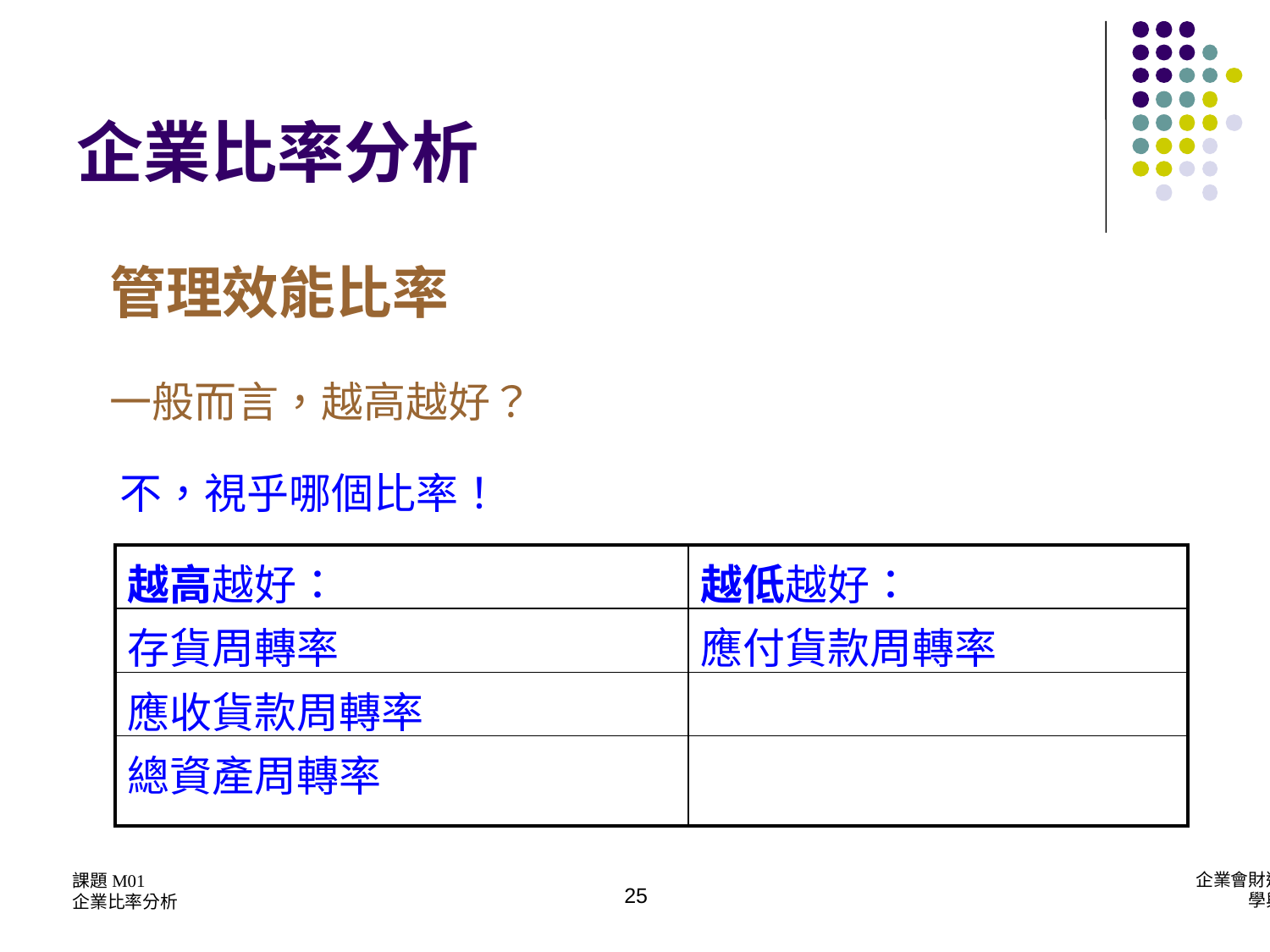

企業比率分析
管理效能比率

一般而言，越高越好？
不，視乎哪個比率！

| 越高越好： | 越低越好： |
| --- | --- |
| 存貨周轉率 | 應付貨款周轉率 |
| 應收貨款周轉率 |  |
| 總資產周轉率 |  |

25
課題M01
企業比率分析